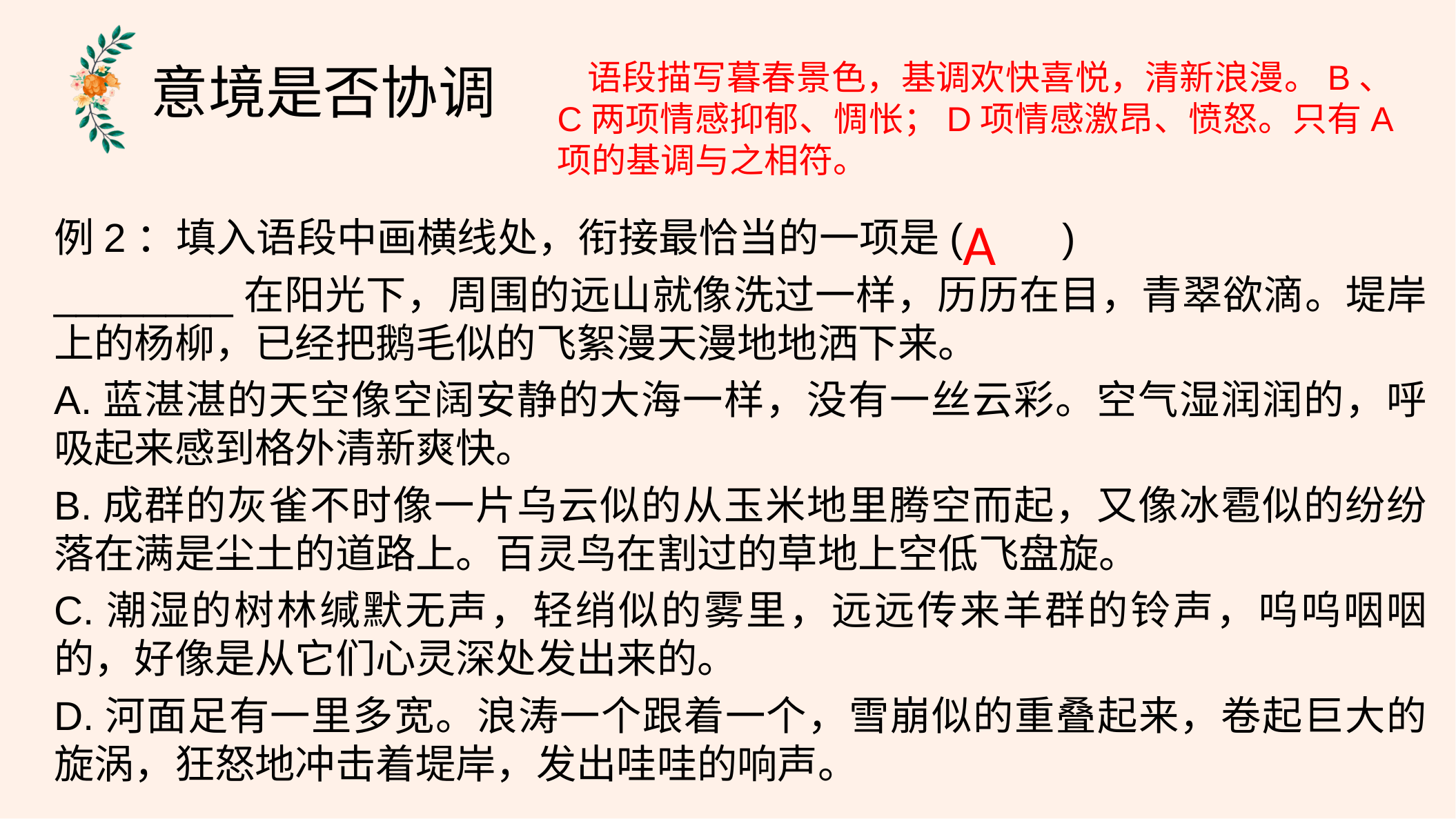

语段描写暮春景色，基调欢快喜悦，清新浪漫。B、C两项情感抑郁、惆怅；D项情感激昂、愤怒。只有A项的基调与之相符。
意境是否协调
A
例2：填入语段中画横线处，衔接最恰当的一项是(　　)
________在阳光下，周围的远山就像洗过一样，历历在目，青翠欲滴。堤岸上的杨柳，已经把鹅毛似的飞絮漫天漫地地洒下来。
A.蓝湛湛的天空像空阔安静的大海一样，没有一丝云彩。空气湿润润的，呼吸起来感到格外清新爽快。
B.成群的灰雀不时像一片乌云似的从玉米地里腾空而起，又像冰雹似的纷纷落在满是尘土的道路上。百灵鸟在割过的草地上空低飞盘旋。
C.潮湿的树林缄默无声，轻绡似的雾里，远远传来羊群的铃声，呜呜咽咽的，好像是从它们心灵深处发出来的。
D.河面足有一里多宽。浪涛一个跟着一个，雪崩似的重叠起来，卷起巨大的旋涡，狂怒地冲击着堤岸，发出哇哇的响声。